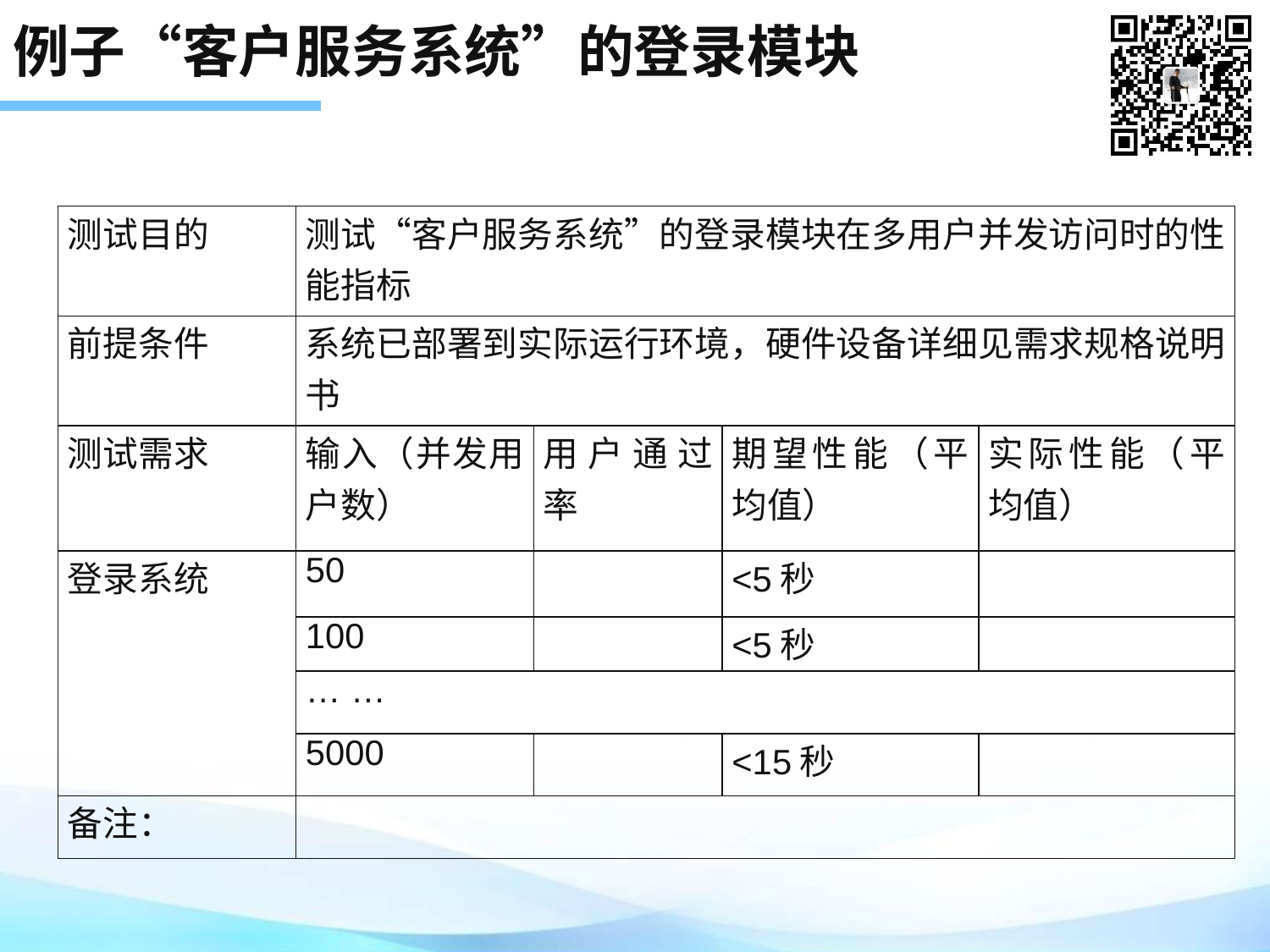

# 例子“客户服务系统”的登录模块
| 测试目的 | 测试“客户服务系统”的登录模块在多用户并发访问时的性能指标 |  |  |  |
| --- | --- | --- | --- | --- |
| 前提条件 | 系统已部署到实际运行环境，硬件设备详细见需求规格说明书 |  |  |  |
| 测试需求 | 输入（并发用户数） | 用户通过率 | 期望性能（平均值） | 实际性能（平均值） |
| 登录系统 | 50 |  | <5秒 |  |
|  | 100 |  | <5秒 |  |
|  | … … |  |  |  |
|  | 5000 |  | <15秒 |  |
| 备注： |  |  |  |  |